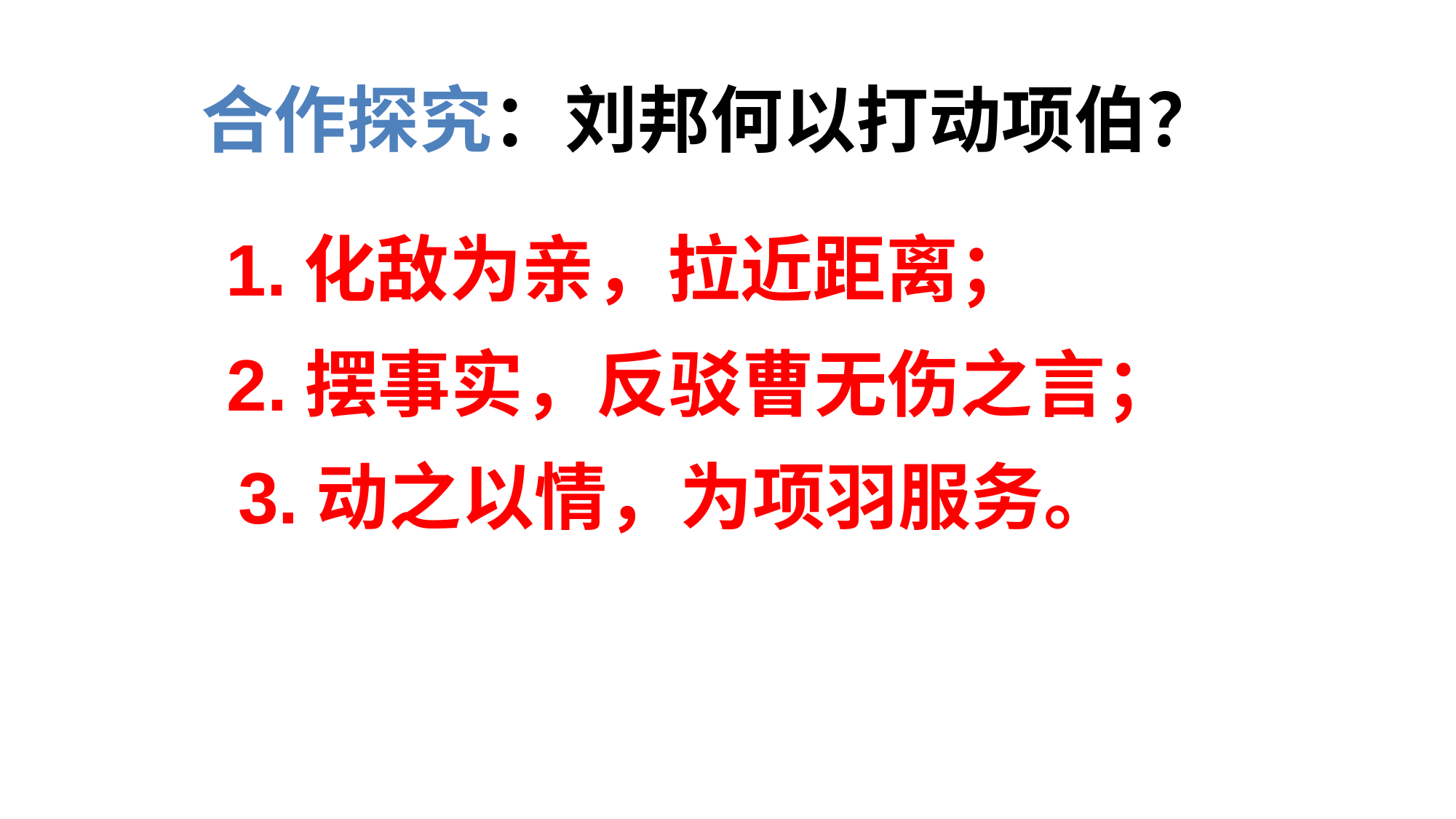

合作探究：刘邦何以打动项伯？
1.化敌为亲，拉近距离；
2.摆事实，反驳曹无伤之言；

3.动之以情，为项羽服务。